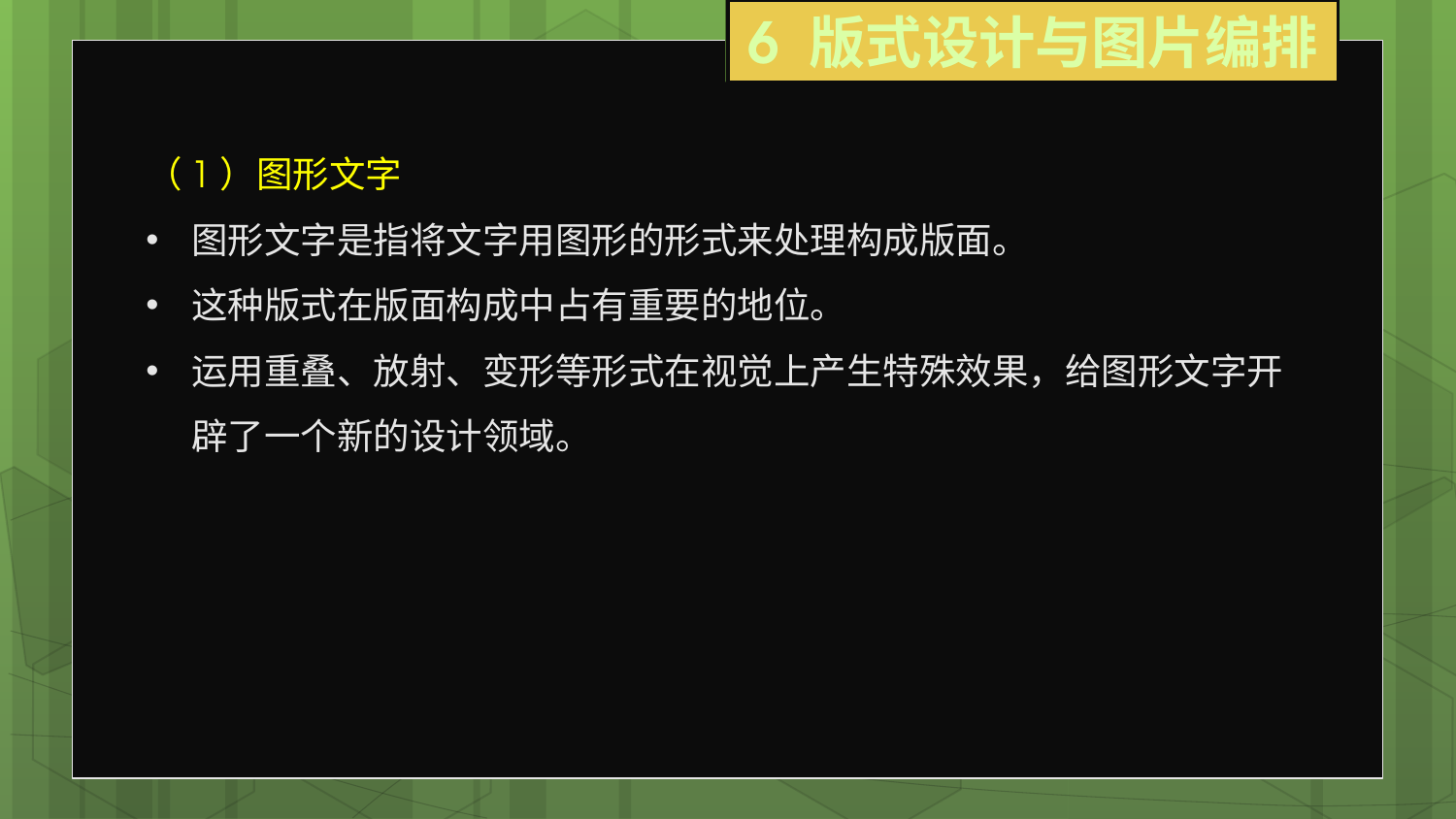

6 版式设计与图片编排
（1）图形文字
图形文字是指将文字用图形的形式来处理构成版面。
这种版式在版面构成中占有重要的地位。
运用重叠、放射、变形等形式在视觉上产生特殊效果，给图形文字开辟了一个新的设计领域。